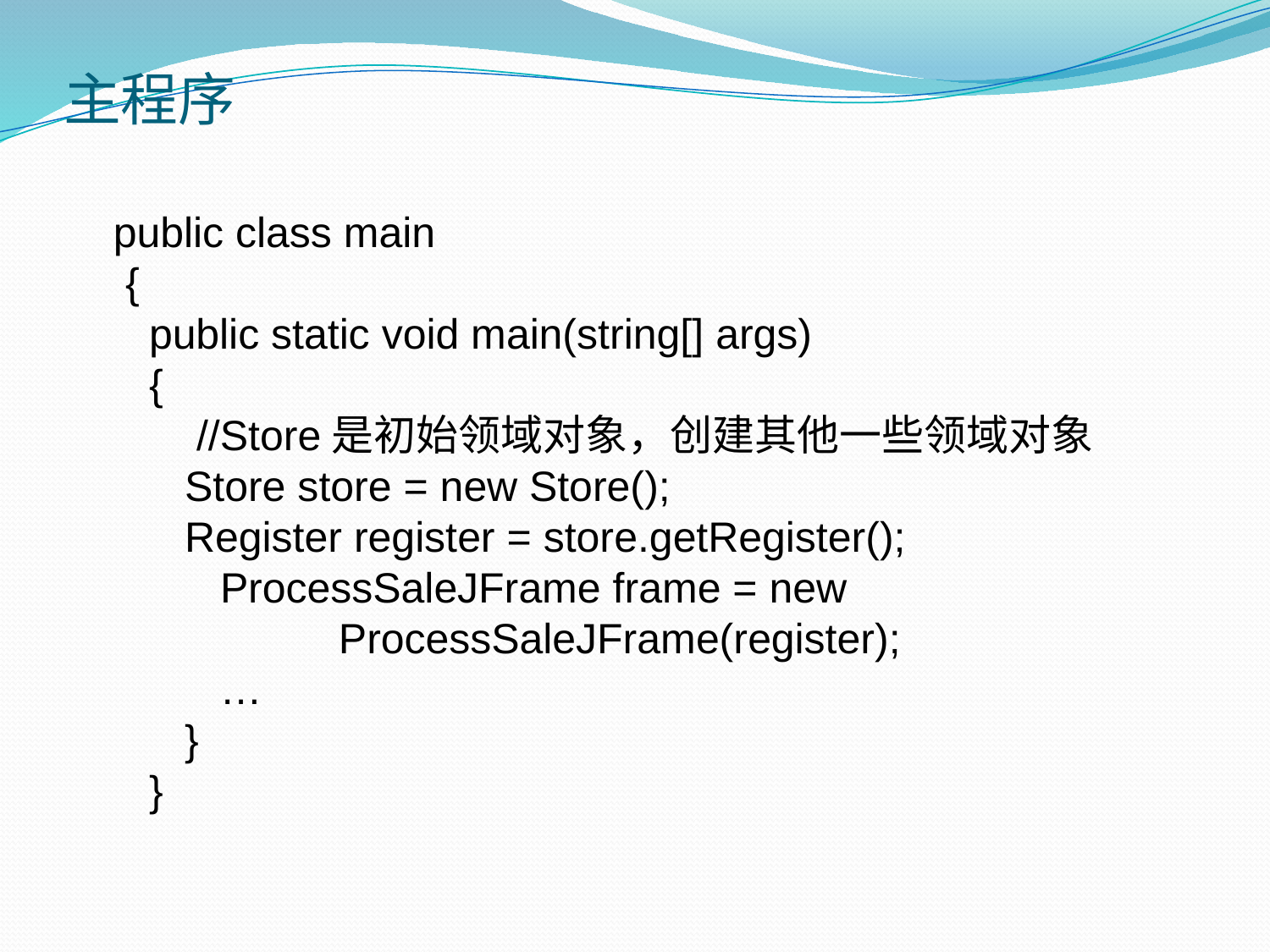

# 主程序
public class main {   public static void main(string[] args)   {       //Store是初始领域对象，创建其他一些领域对象      Store store = new Store();      Register register = store.getRegister();      ProcessSaleJFrame frame = new
                ProcessSaleJFrame(register);      …   }}